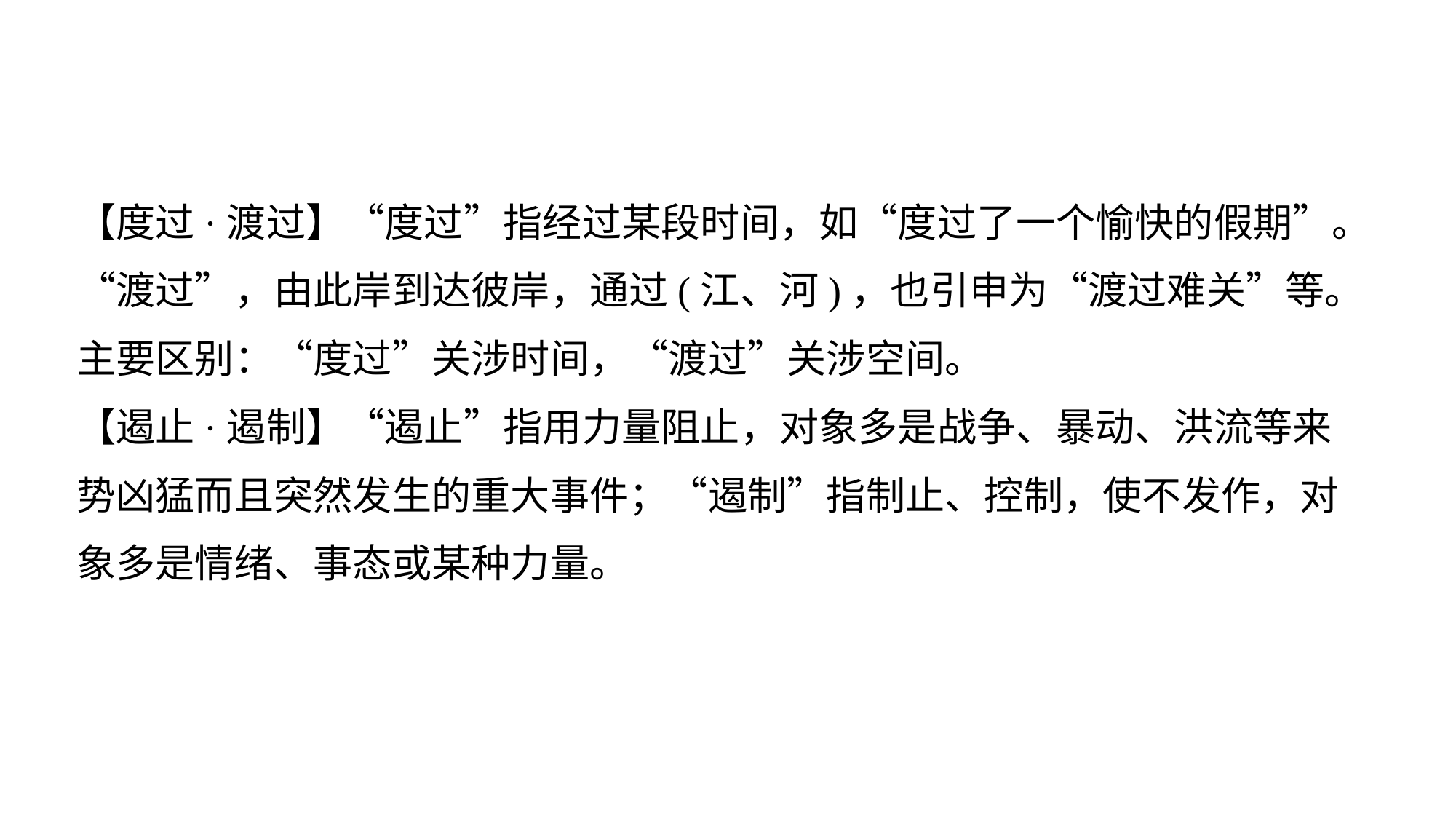

【度过·渡过】“度过”指经过某段时间，如“度过了一个愉快的假期”。“渡过”，由此岸到达彼岸，通过(江、河)，也引申为“渡过难关”等。主要区别：“度过”关涉时间，“渡过”关涉空间。
【遏止·遏制】“遏止”指用力量阻止，对象多是战争、暴动、洪流等来势凶猛而且突然发生的重大事件；“遏制”指制止、控制，使不发作，对象多是情绪、事态或某种力量。